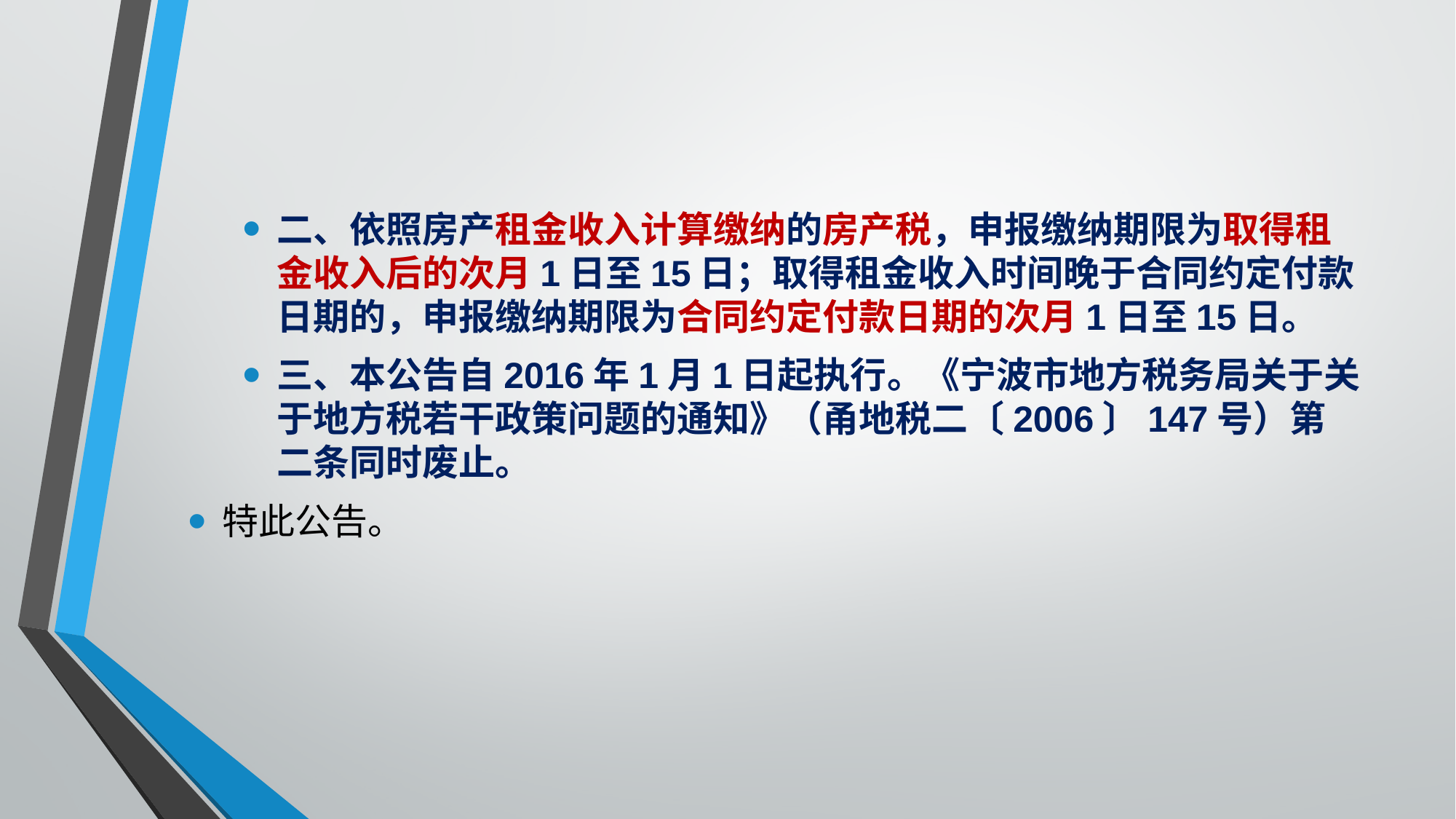

#
二、依照房产租金收入计算缴纳的房产税，申报缴纳期限为取得租金收入后的次月1日至15日；取得租金收入时间晚于合同约定付款日期的，申报缴纳期限为合同约定付款日期的次月1日至15日。
三、本公告自2016年1月1日起执行。《宁波市地方税务局关于关于地方税若干政策问题的通知》（甬地税二〔2006〕147号）第二条同时废止。
特此公告。